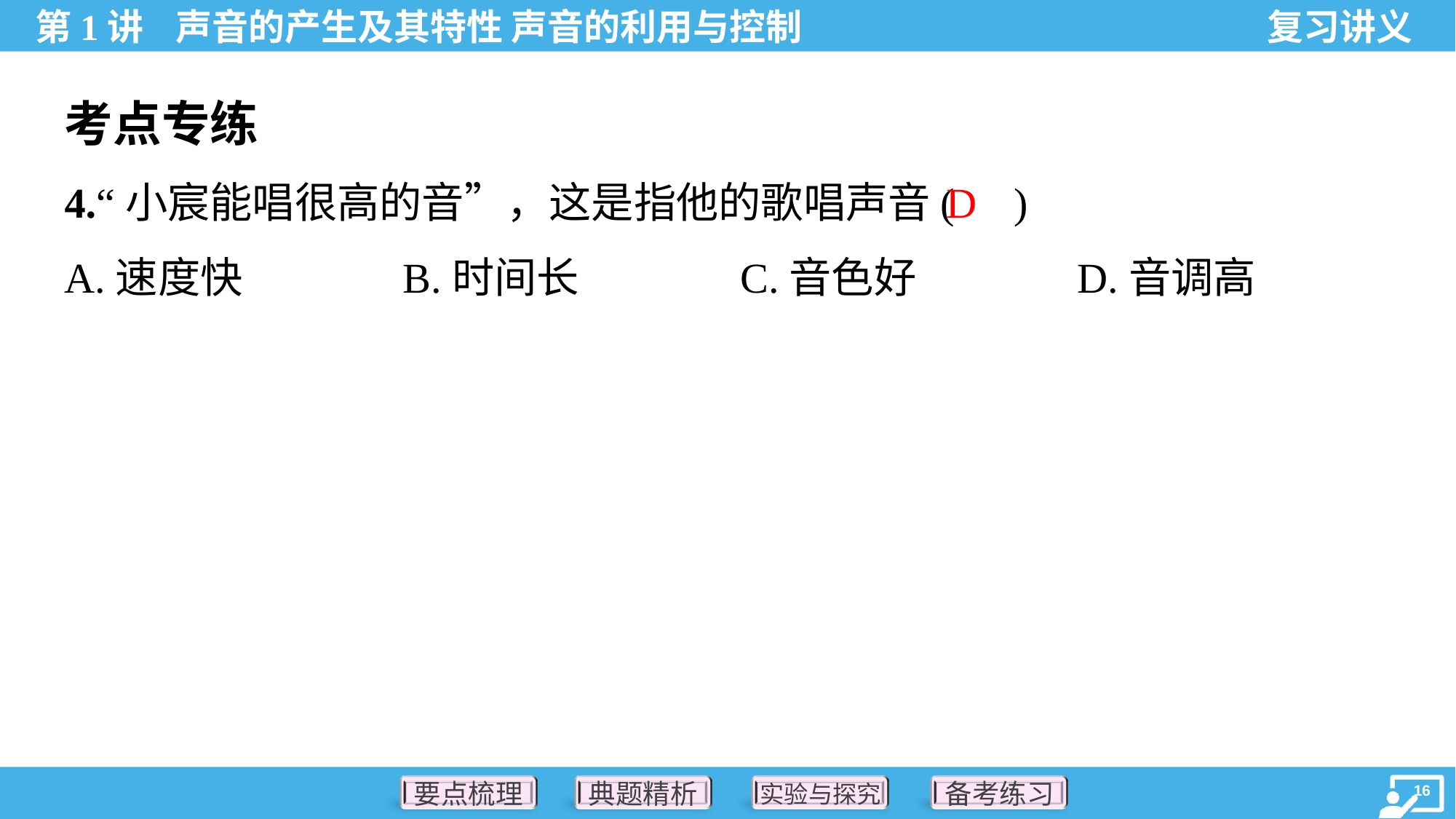

考点专练
D
4.“小宸能唱很高的音”，这是指他的歌唱声音(     )
A.速度快	B.时间长	C.音色好	D.音调高